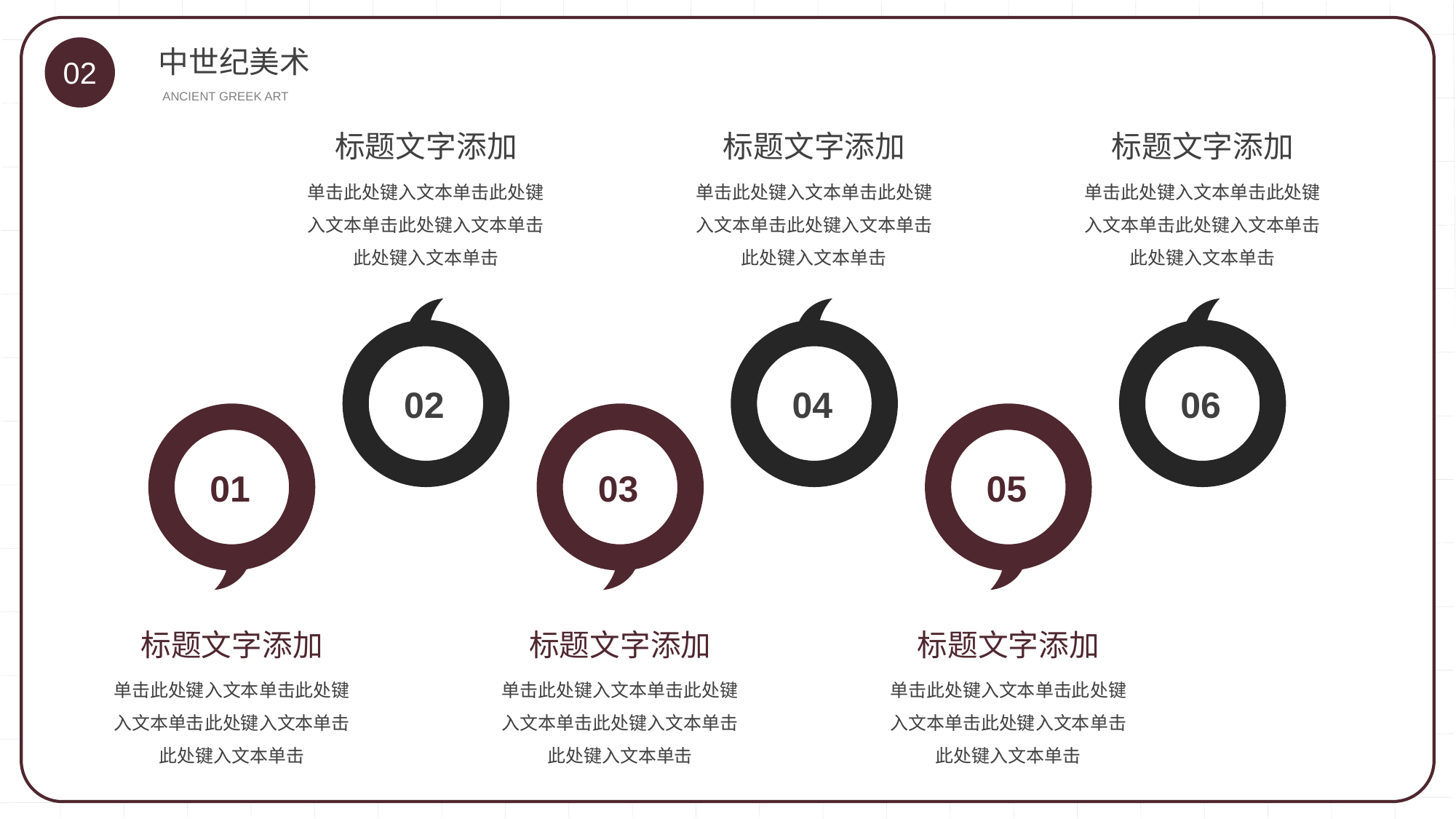

中世纪美术
02
ANCIENT GREEK ART
标题文字添加
标题文字添加
标题文字添加
单击此处键入文本单击此处键入文本单击此处键入文本单击此处键入文本单击
单击此处键入文本单击此处键入文本单击此处键入文本单击此处键入文本单击
单击此处键入文本单击此处键入文本单击此处键入文本单击此处键入文本单击

02

04

06

01
03
05
标题文字添加
标题文字添加
标题文字添加
单击此处键入文本单击此处键入文本单击此处键入文本单击此处键入文本单击
单击此处键入文本单击此处键入文本单击此处键入文本单击此处键入文本单击
单击此处键入文本单击此处键入文本单击此处键入文本单击此处键入文本单击